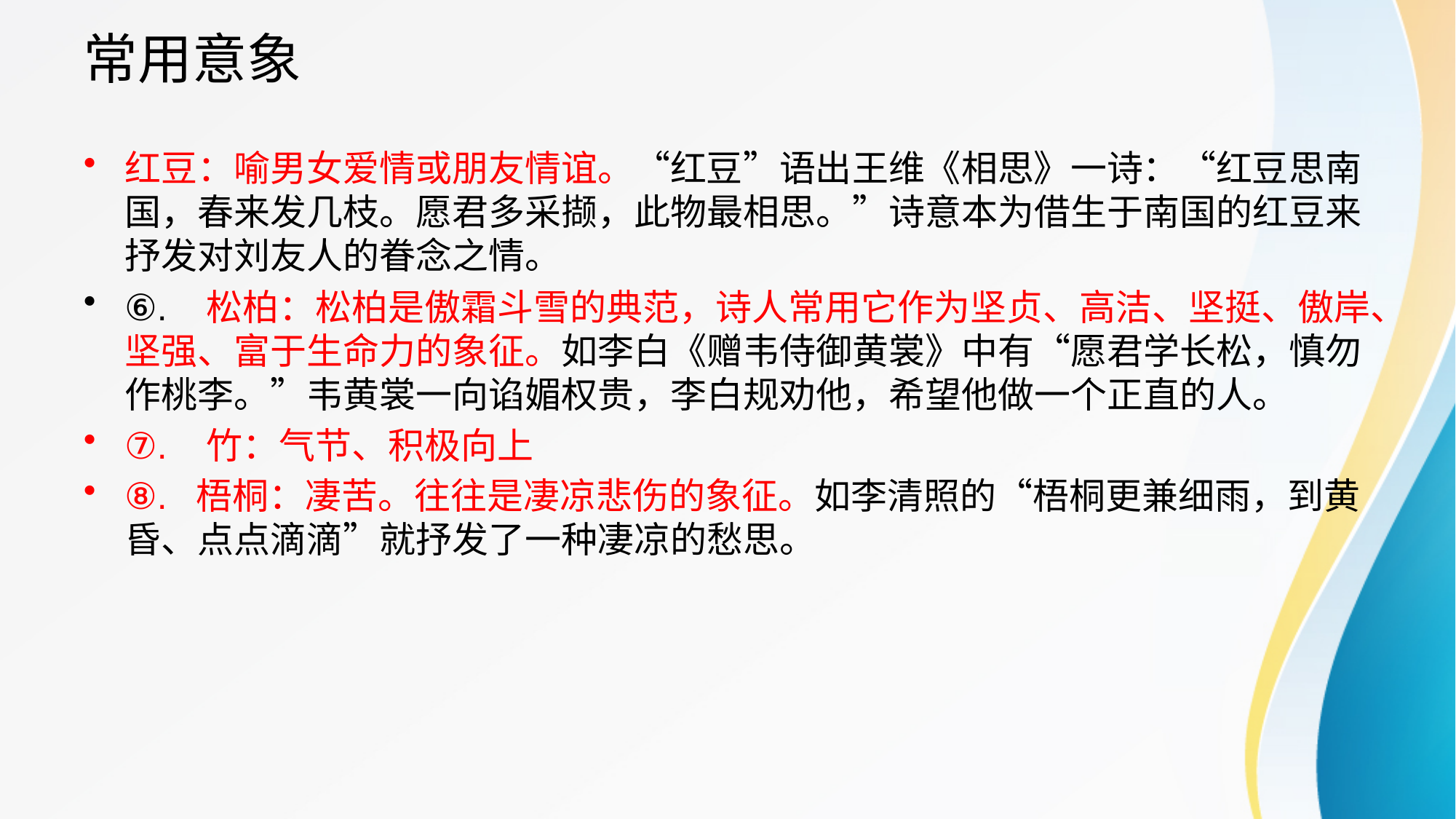

# 常用意象
红豆：喻男女爱情或朋友情谊。“红豆”语出王维《相思》一诗：“红豆思南国，春来发几枝。愿君多采撷，此物最相思。”诗意本为借生于南国的红豆来抒发对刘友人的眷念之情。
⑥.   松柏：松柏是傲霜斗雪的典范，诗人常用它作为坚贞、高洁、坚挺、傲岸、坚强、富于生命力的象征。如李白《赠韦侍御黄裳》中有“愿君学长松，慎勿作桃李。”韦黄裳一向谄媚权贵，李白规劝他，希望他做一个正直的人。
⑦.   竹：气节、积极向上
⑧.  梧桐：凄苦。往往是凄凉悲伤的象征。如李清照的“梧桐更兼细雨，到黄昏、点点滴滴”就抒发了一种凄凉的愁思。